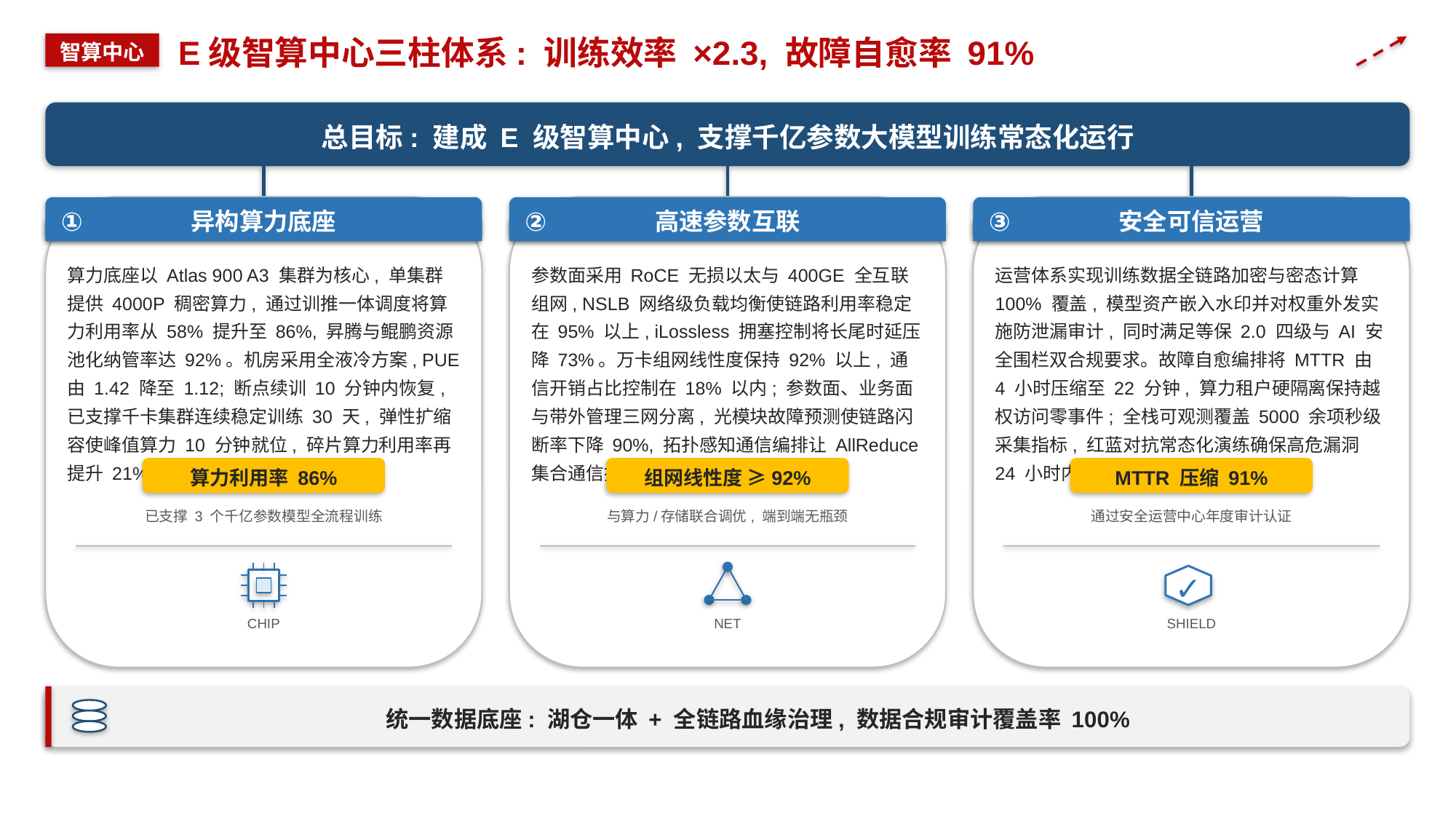

E级智算中心三柱体系: 训练效率 ×2.3, 故障自愈率 91%

智算中心

总目标: 建成 E 级智算中心, 支撑千亿参数大模型训练常态化运行

异构算力底座

高速参数互联

安全可信运营
①
②
③

算力底座以 Atlas 900 A3 集群为核心, 单集群提供 4000P 稠密算力, 通过训推一体调度将算力利用率从 58% 提升至 86%, 昇腾与鲲鹏资源池化纳管率达 92%。机房采用全液冷方案, PUE 由 1.42 降至 1.12; 断点续训 10 分钟内恢复, 已支撑千卡集群连续稳定训练 30 天, 弹性扩缩容使峰值算力 10 分钟就位, 碎片算力利用率再提升 21%。
参数面采用 RoCE 无损以太与 400GE 全互联组网, NSLB 网络级负载均衡使链路利用率稳定在 95% 以上, iLossless 拥塞控制将长尾时延压降 73%。万卡组网线性度保持 92% 以上, 通信开销占比控制在 18% 以内; 参数面、业务面与带外管理三网分离, 光模块故障预测使链路闪断率下降 90%, 拓扑感知通信编排让 AllReduce 集合通信提速 1.8 倍。
运营体系实现训练数据全链路加密与密态计算 100% 覆盖, 模型资产嵌入水印并对权重外发实施防泄漏审计, 同时满足等保 2.0 四级与 AI 安全围栏双合规要求。故障自愈编排将 MTTR 由 4 小时压缩至 22 分钟, 算力租户硬隔离保持越权访问零事件; 全栈可观测覆盖 5000 余项秒级采集指标, 红蓝对抗常态化演练确保高危漏洞 24 小时内闭环。

算力利用率 86%

组网线性度 ≥92%

MTTR 压缩 91%
已支撑 3 个千亿参数模型全流程训练
与算力/存储联合调优, 端到端无瓶颈
通过安全运营中心年度审计认证

✓

CHIP
NET
SHIELD

统一数据底座: 湖仓一体 + 全链路血缘治理, 数据合规审计覆盖率 100%